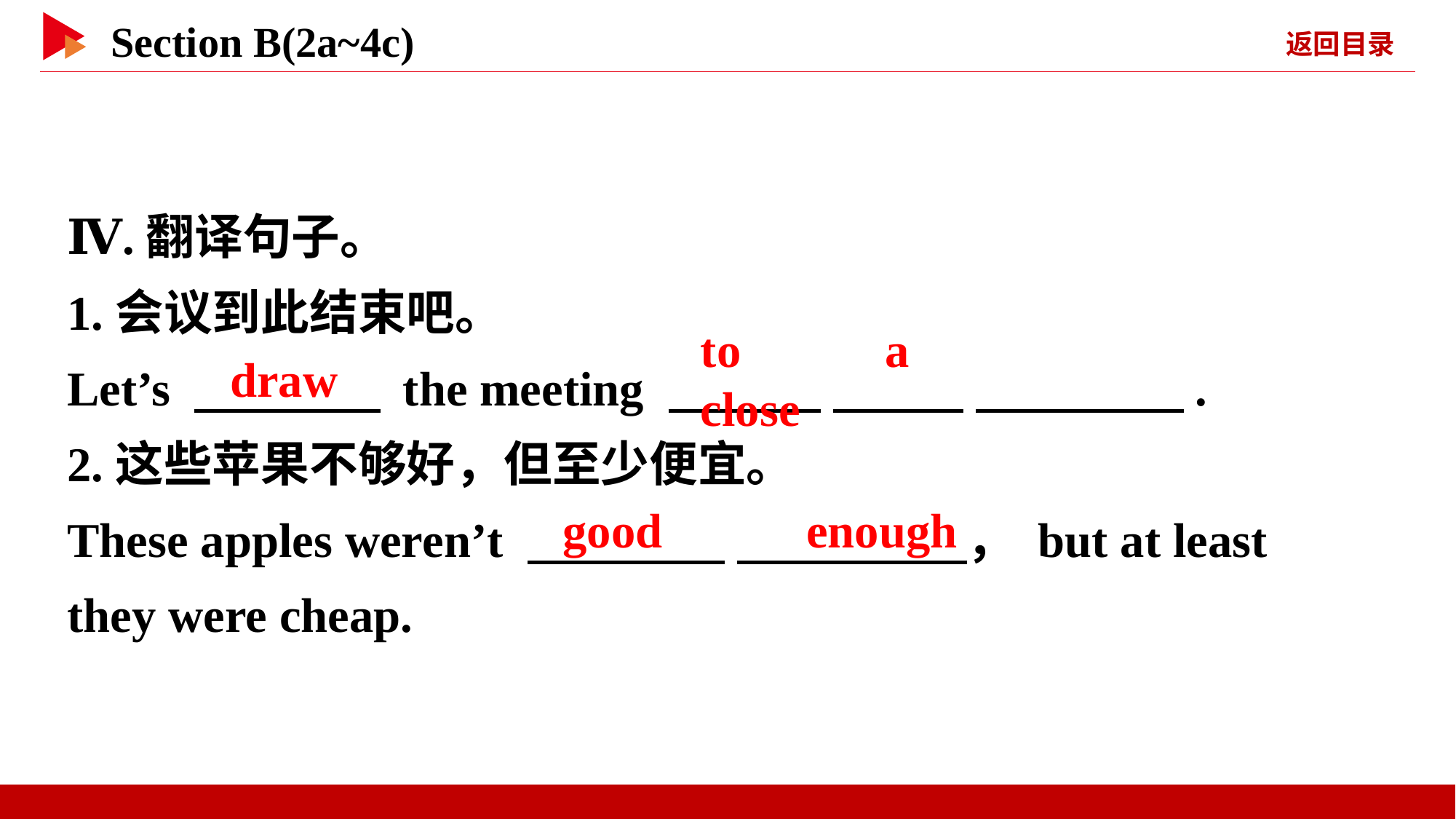

Ⅳ.翻译句子。
1.会议到此结束吧。
Let’s 　        　 the meeting 　     　 　   　 　          　.
2.这些苹果不够好，但至少便宜。
These apples weren’t 　         　 　            　， but at least they were cheap.
draw
to 　 　a 　 　close
good 　 　enough